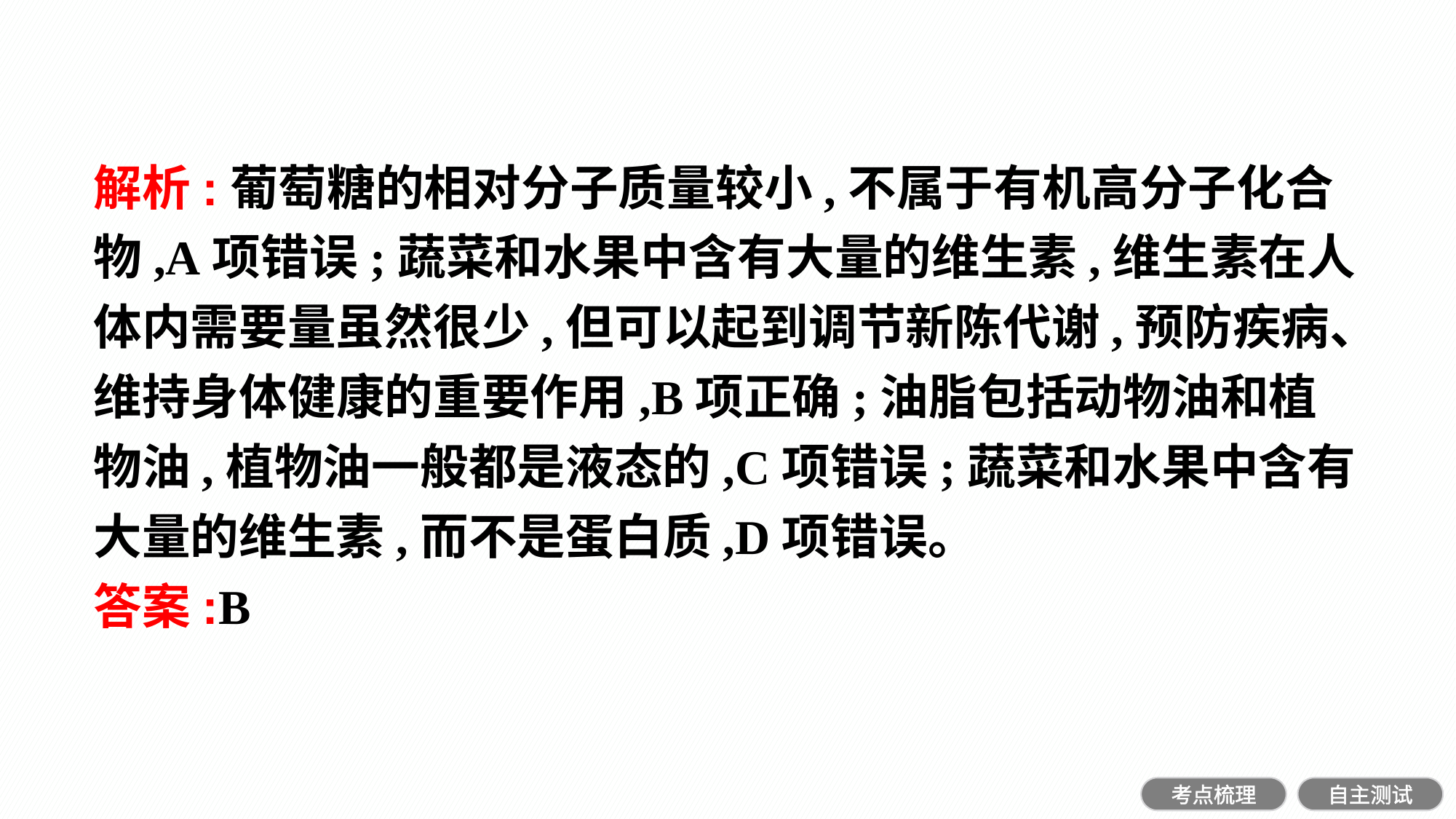

解析:葡萄糖的相对分子质量较小,不属于有机高分子化合物,A项错误;蔬菜和水果中含有大量的维生素,维生素在人体内需要量虽然很少,但可以起到调节新陈代谢,预防疾病、维持身体健康的重要作用,B项正确;油脂包括动物油和植物油,植物油一般都是液态的,C项错误;蔬菜和水果中含有大量的维生素,而不是蛋白质,D项错误。
答案:B